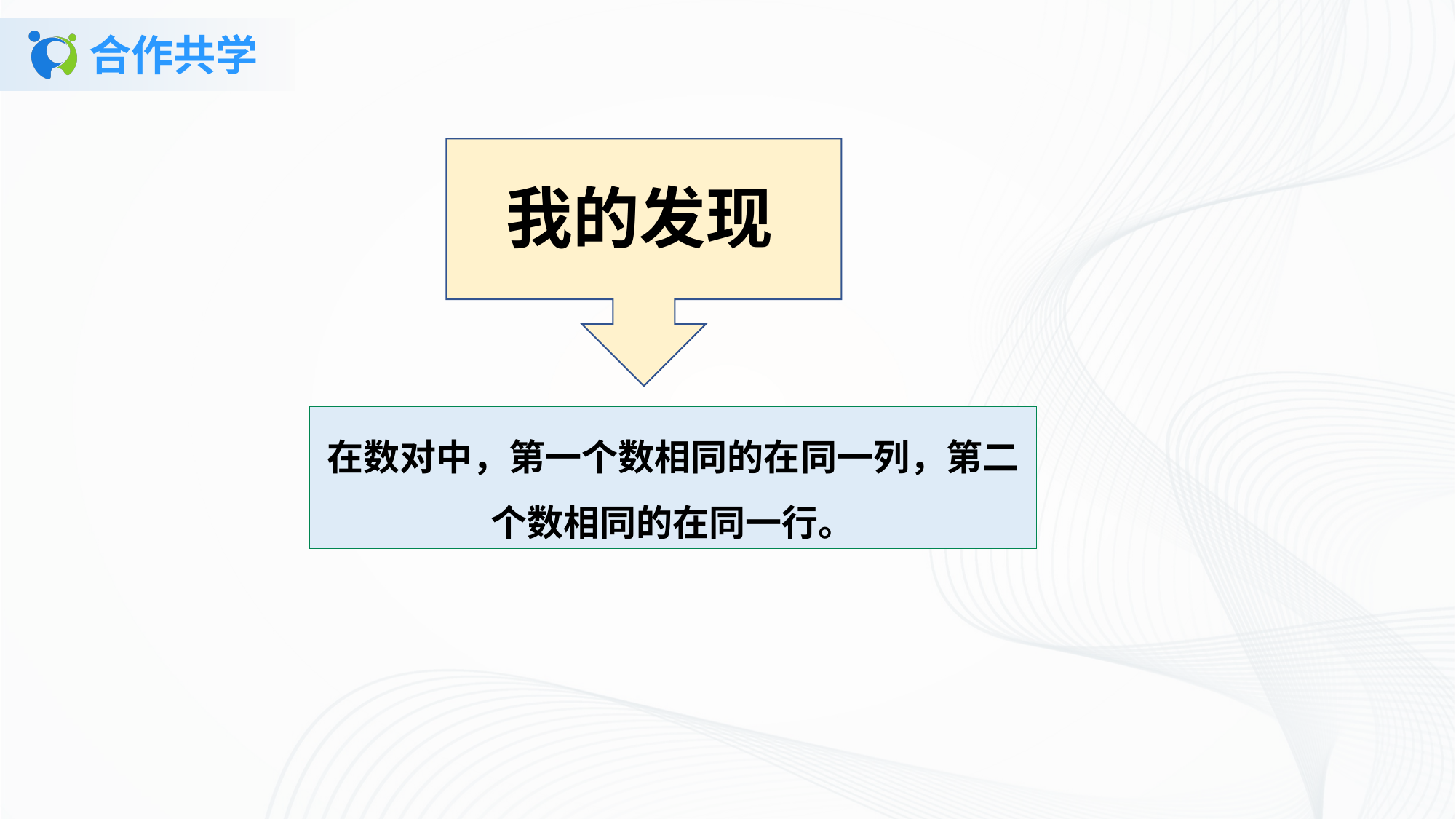

# 合作共学

我的发现
在数对中，第一个数相同的在同一列，第二个数相同的在同一行。